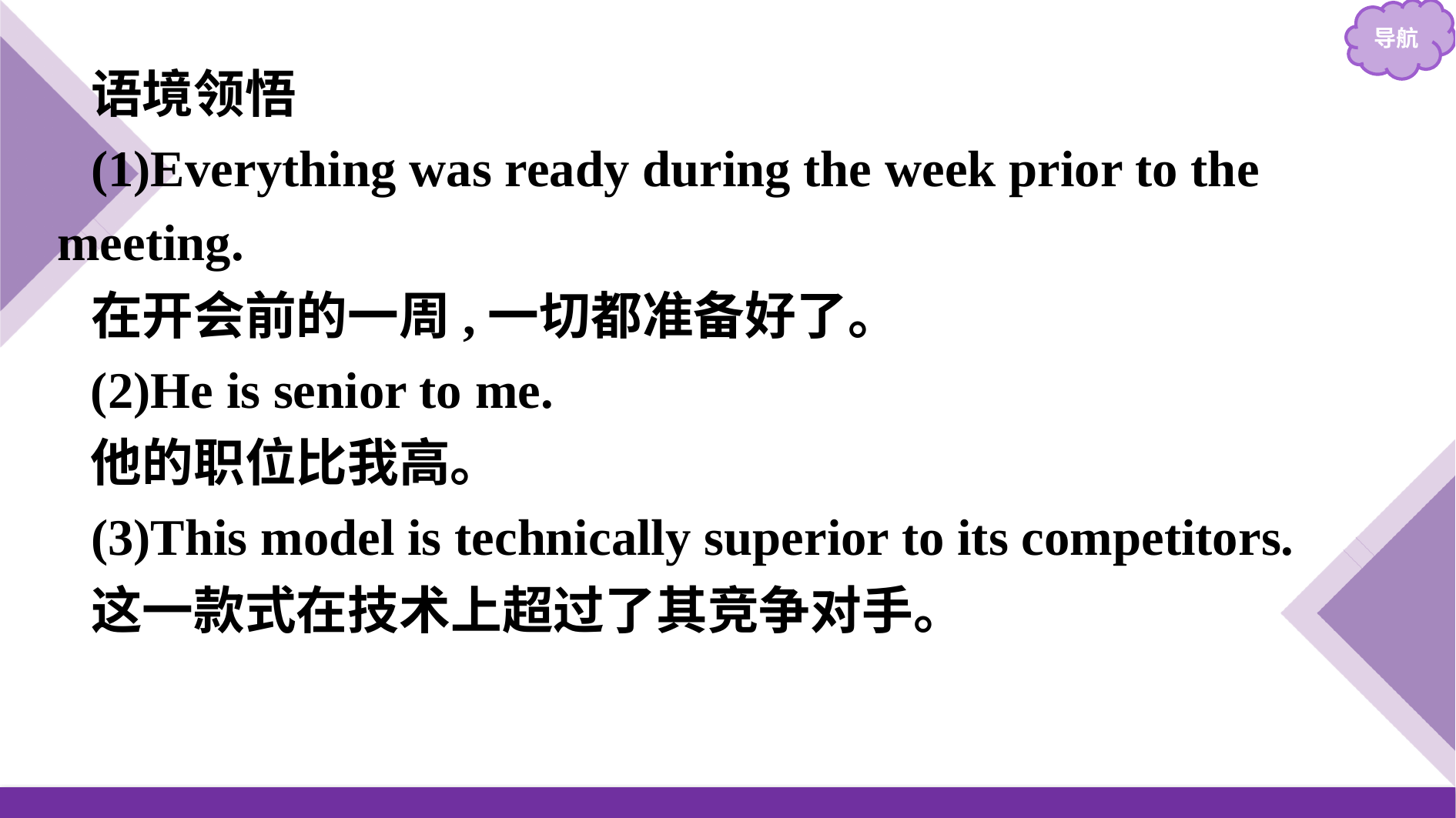

语境领悟
(1)Everything was ready during the week prior to the meeting.
在开会前的一周,一切都准备好了。
(2)He is senior to me.
他的职位比我高。
(3)This model is technically superior to its competitors.
这一款式在技术上超过了其竞争对手。